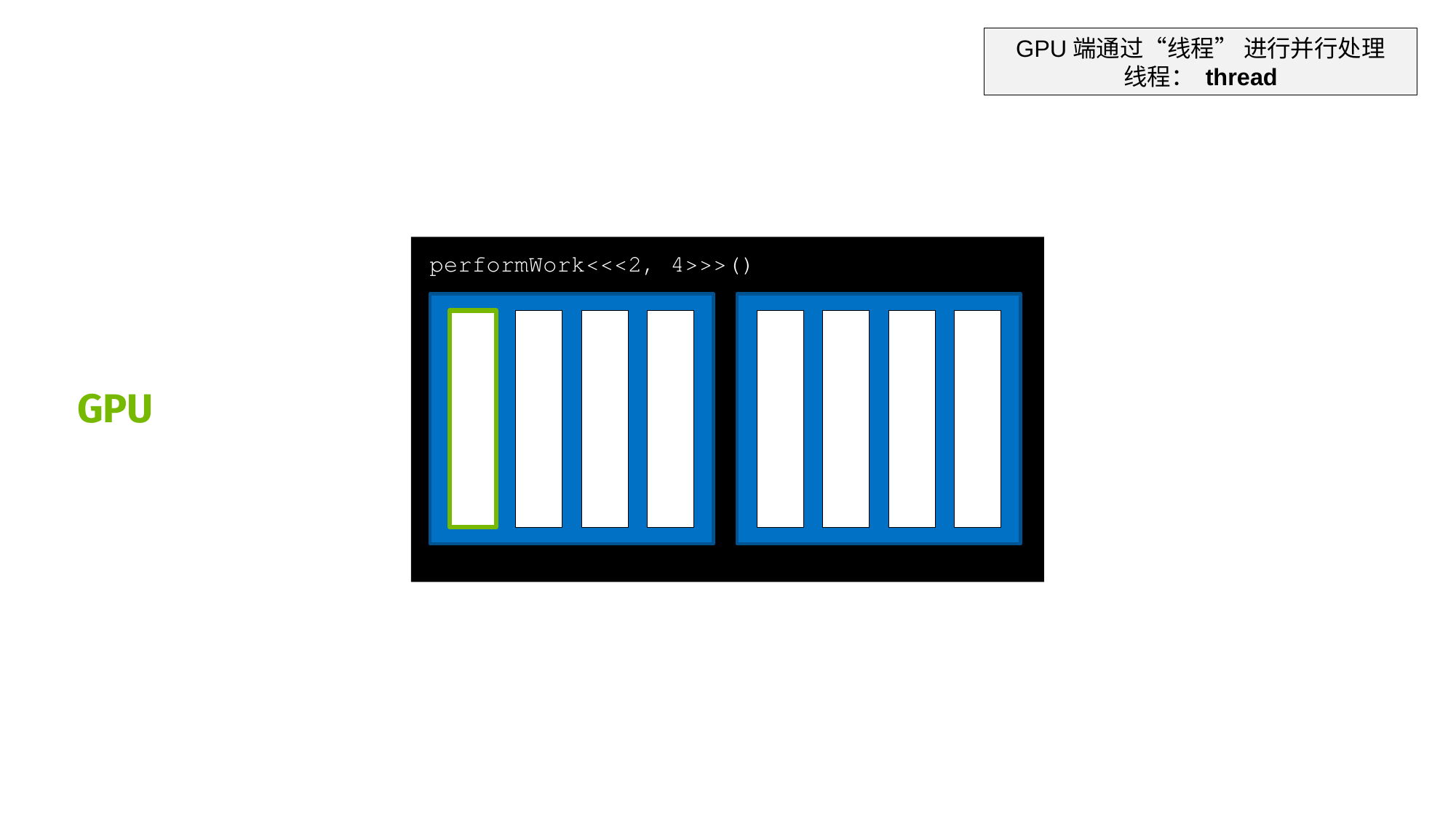

GPU端通过“线程” 进行并行处理
线程： thread

performWork<<<2, 4>>>()

GPU